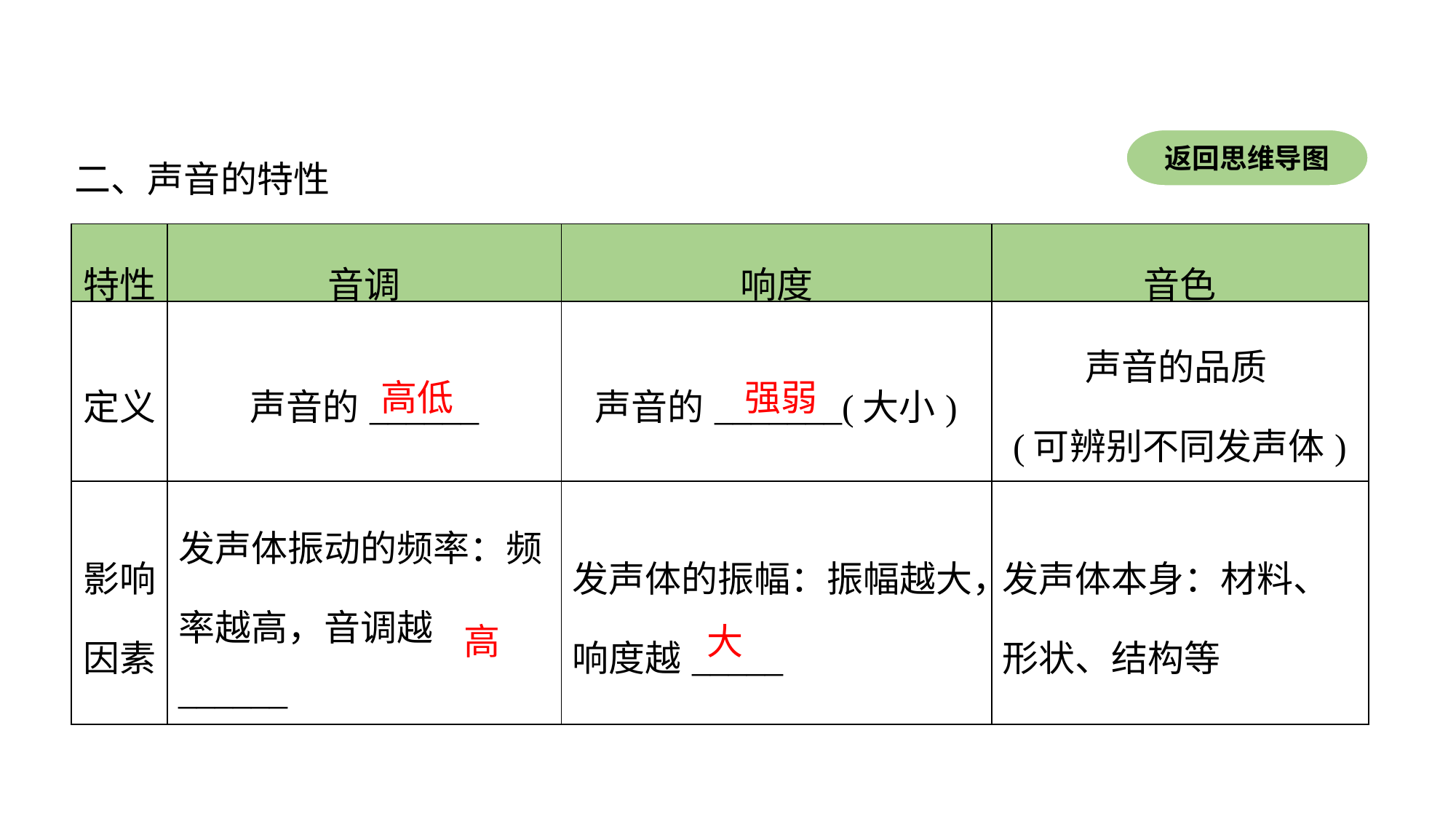

二、声音的特性
返回思维导图
| 特性 | 音调 | 响度 | 音色 |
| --- | --- | --- | --- |
| 定义 | 声音的\_\_\_\_\_\_ | 声音的\_\_\_\_\_\_\_(大小) | 声音的品质 (可辨别不同发声体) |
| 影响因素 | 发声体振动的频率：频率越高，音调越\_\_\_\_\_\_ | 发声体的振幅：振幅越大，响度越\_\_\_\_\_ | 发声体本身：材料、形状、结构等 |
高低
强弱
高
大